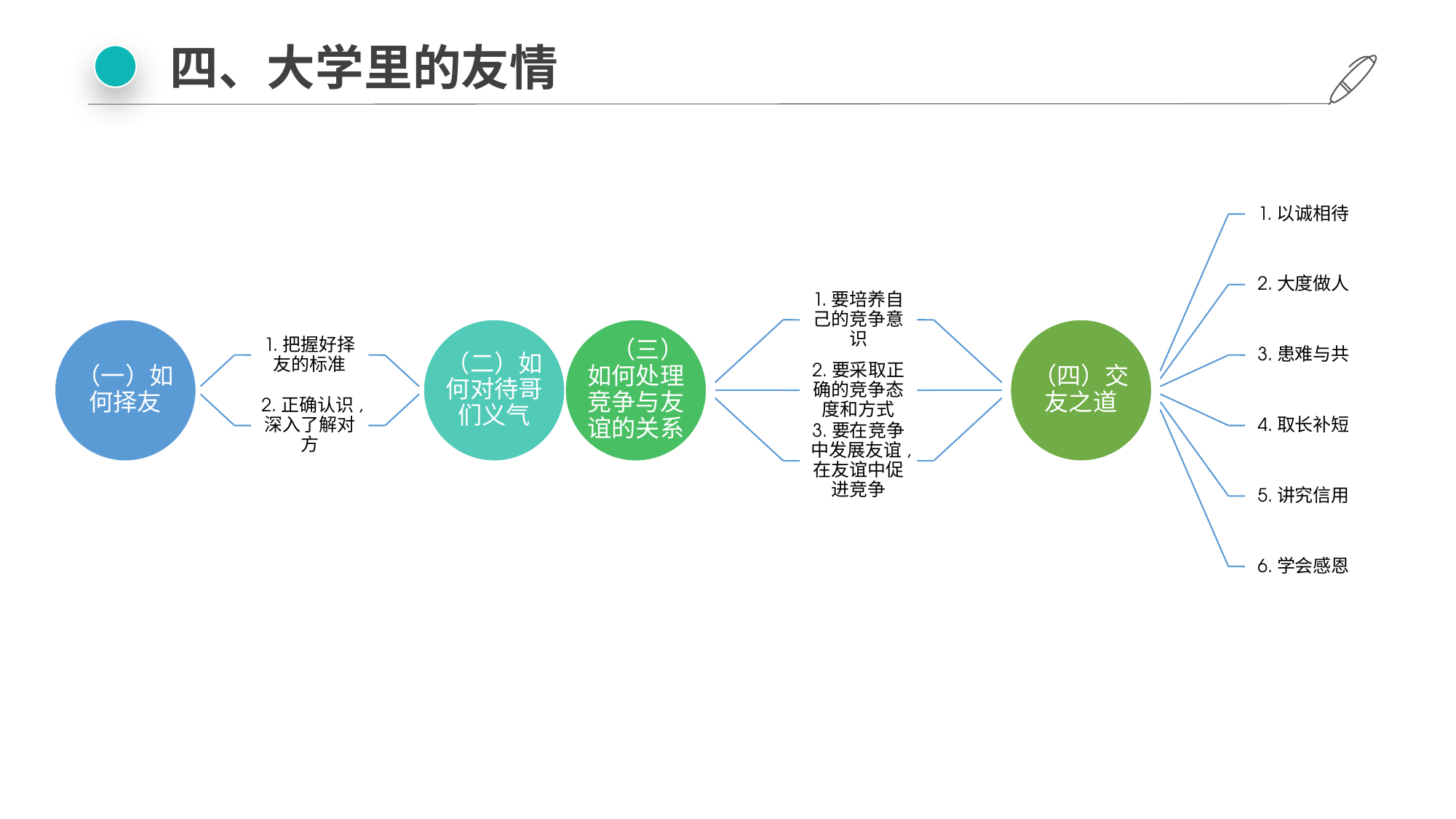

四、大学里的友情

（一）如何择友
1.把握好择友的标准
2.正确认识,深入了解对方
（二）如何对待哥们义气
　（三）如何处理竞争与友谊的关系
1.要培养自己的竞争意识
2.要采取正确的竞争态度和方式
3.要在竞争中发展友谊,在友谊中促进竞争
（四）交友之道
1.以诚相待
2.大度做人
3.患难与共
4.取长补短
5.讲究信用
6.学会感恩